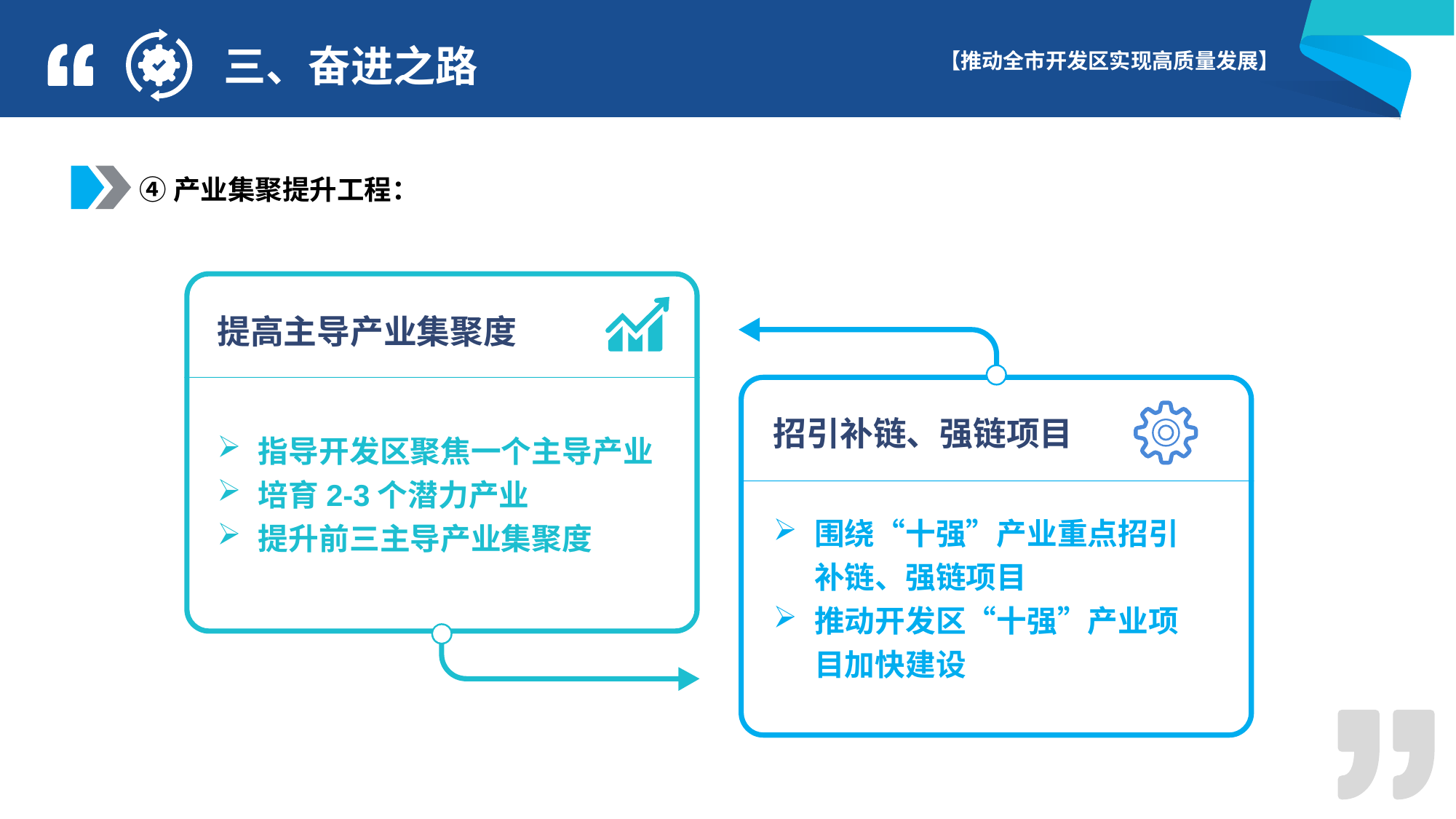

三、奋进之路

④产业集聚提升工程：

提高主导产业集聚度

招引补链、强链项目
指导开发区聚焦一个主导产业
培育2-3个潜力产业
提升前三主导产业集聚度
围绕“十强”产业重点招引补链、强链项目
推动开发区“十强”产业项目加快建设